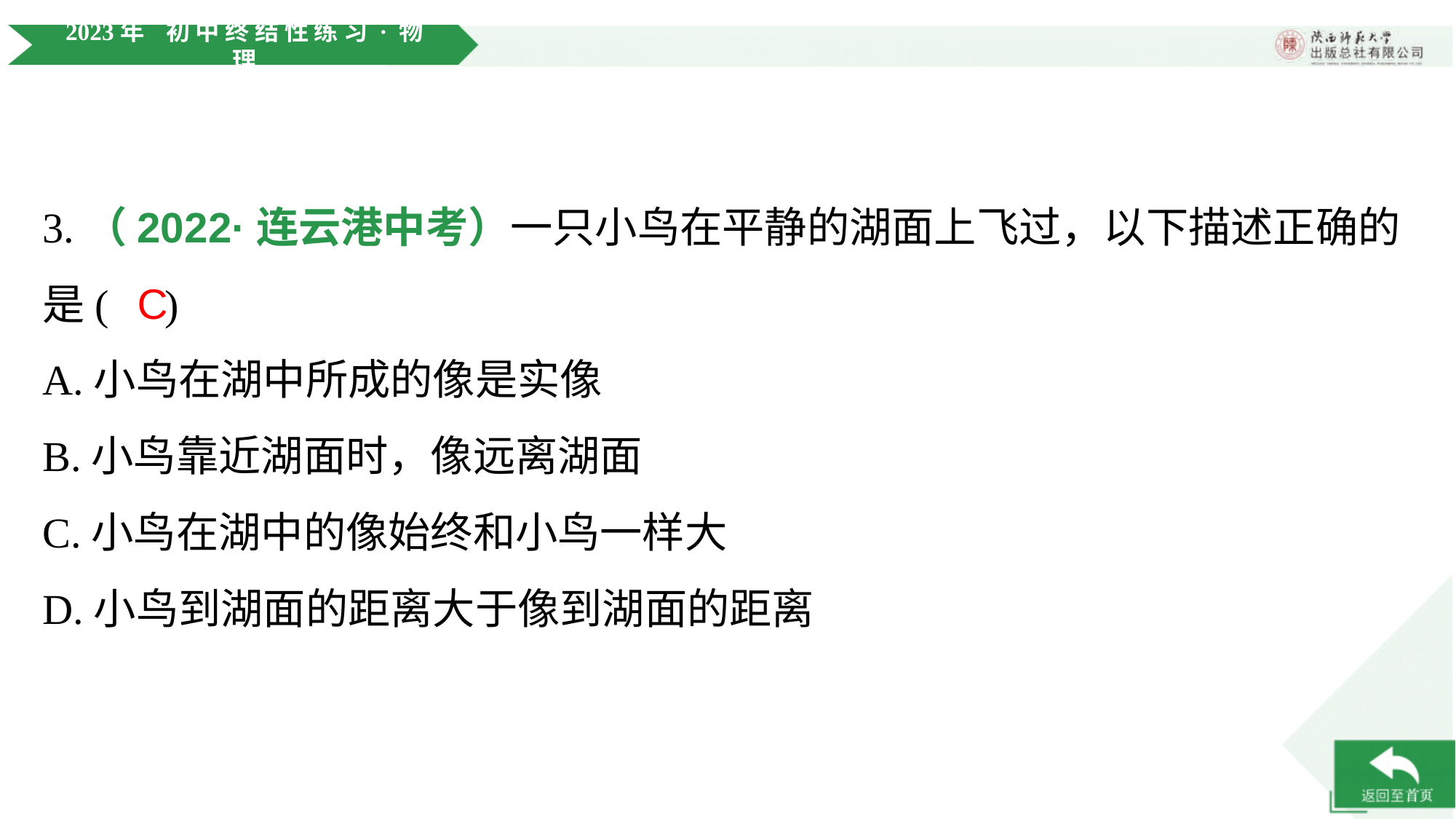

3.（2022·连云港中考）一只小鸟在平静的湖面上飞过，以下描述正确的
是(     )
C
A.小鸟在湖中所成的像是实像
B.小鸟靠近湖面时，像远离湖面
C.小鸟在湖中的像始终和小鸟一样大
D.小鸟到湖面的距离大于像到湖面的距离